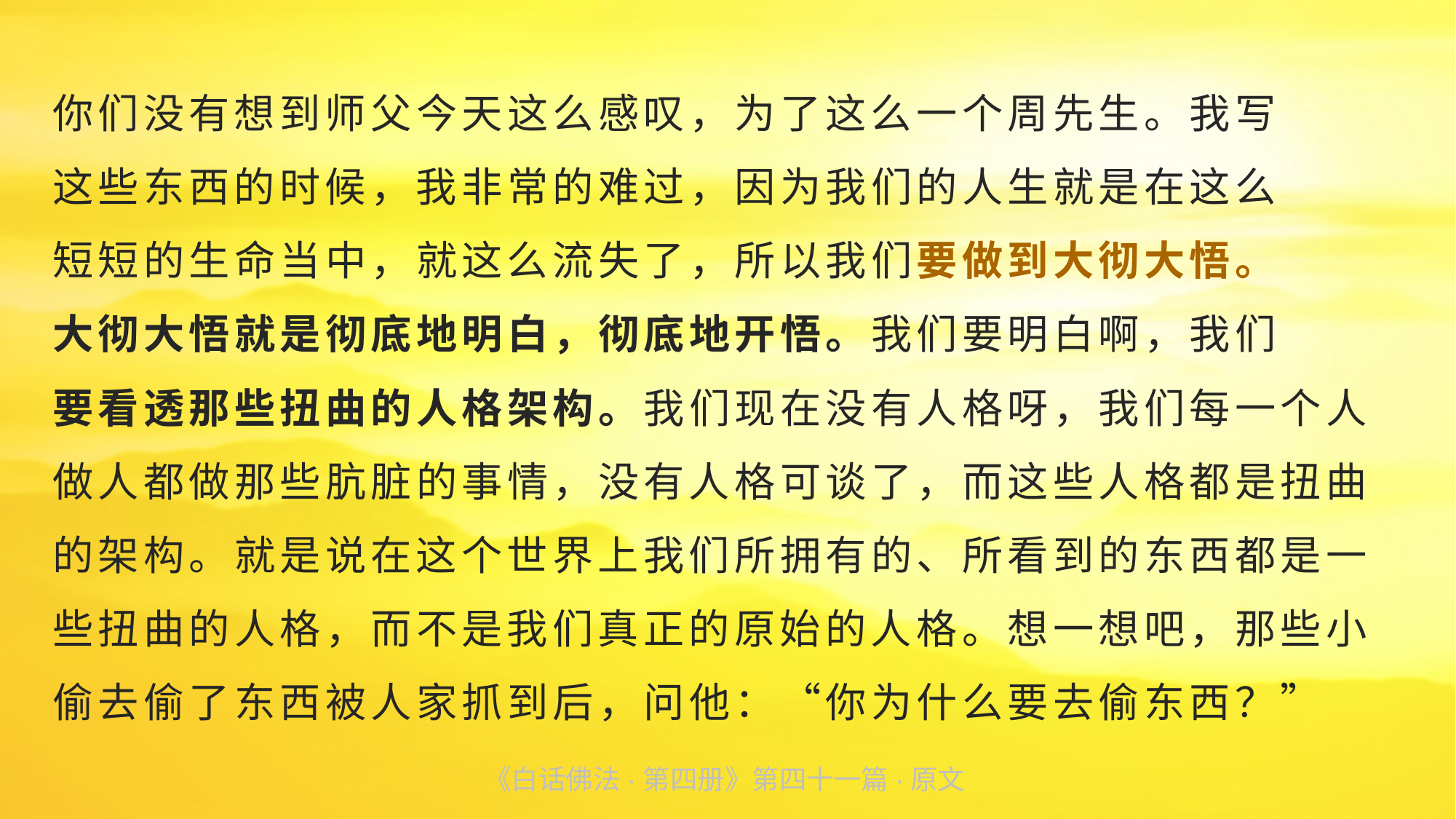

你们没有想到师父今天这么感叹，为了这么一个周先生。我写
这些东西的时候，我非常的难过，因为我们的人生就是在这么
短短的生命当中，就这么流失了，所以我们要做到大彻大悟。
大彻大悟就是彻底地明白，彻底地开悟。我们要明白啊，我们
要看透那些扭曲的人格架构。我们现在没有人格呀，我们每一个人做人都做那些肮脏的事情，没有人格可谈了，而这些人格都是扭曲的架构。就是说在这个世界上我们所拥有的、所看到的东西都是一些扭曲的人格，而不是我们真正的原始的人格。想一想吧，那些小偷去偷了东西被人家抓到后，问他：“你为什么要去偷东西？”
《白话佛法·第四册》第四十一篇·原文